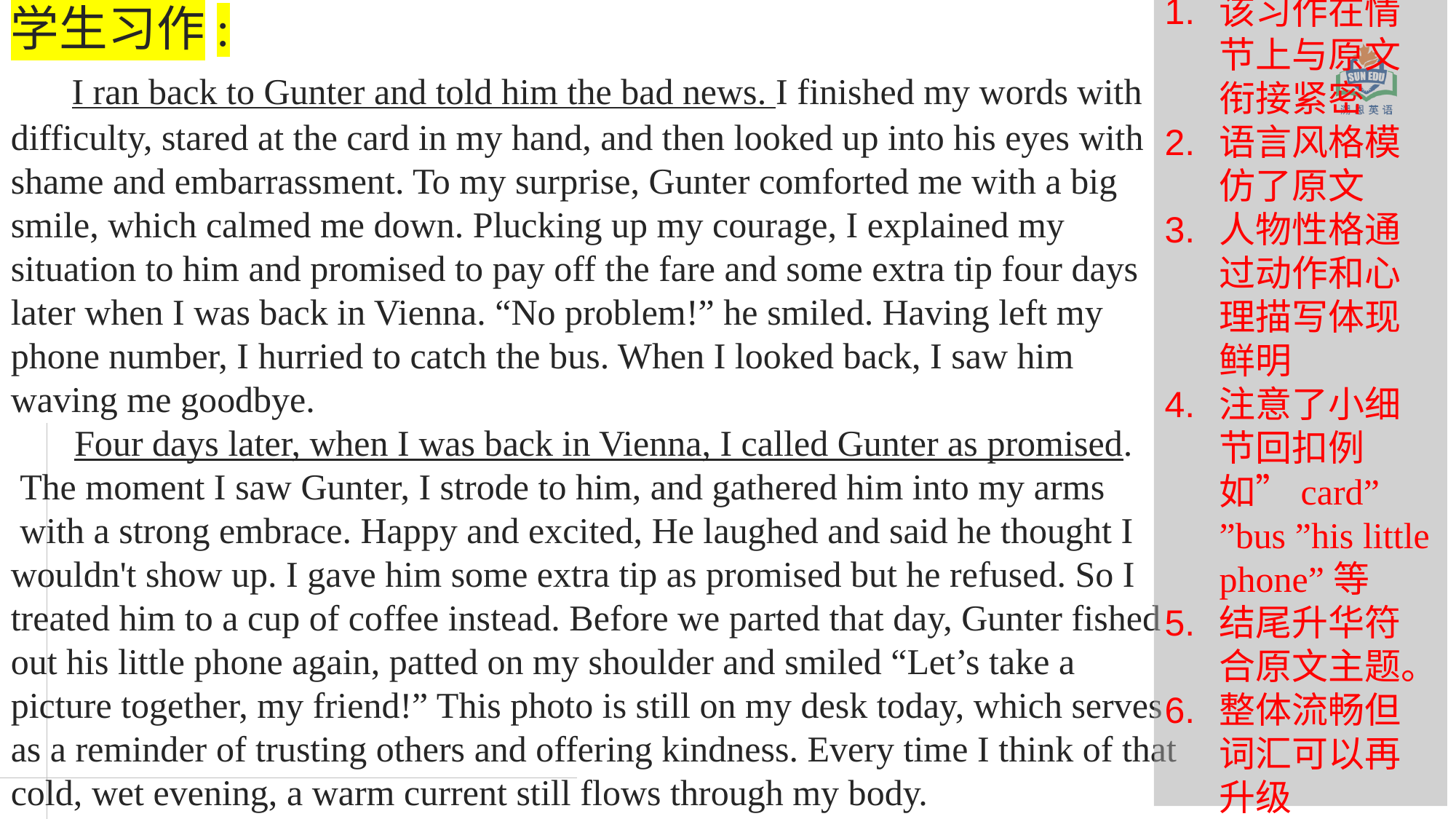

学生习作:
     I ran back to Gunter and told him the bad news. I finished my words with difficulty, stared at the card in my hand, and then looked up into his eyes with shame and embarrassment. To my surprise, Gunter comforted me with a big smile, which calmed me down. Plucking up my courage, I explained my situation to him and promised to pay off the fare and some extra tip four days later when I was back in Vienna. “No problem!” he smiled. Having left my phone number, I hurried to catch the bus. When I looked back, I saw him waving me goodbye.
       Four days later, when I was back in Vienna, I called Gunter as promised.
 The moment I saw Gunter, I strode to him, and gathered him into my arms
 with a strong embrace. Happy and excited, He laughed and said he thought I wouldn't show up. I gave him some extra tip as promised but he refused. So I treated him to a cup of coffee instead. Before we parted that day, Gunter fished out his little phone again, patted on my shoulder and smiled “Let’s take a picture together, my friend!” This photo is still on my desk today, which serves as a reminder of trusting others and offering kindness. Every time I think of that cold, wet evening, a warm current still flows through my body.

该习作在情节上与原文衔接紧密
语言风格模仿了原文
人物性格通过动作和心理描写体现鲜明
注意了小细节回扣例如”card” ”bus ”his little phone”等
结尾升华符合原文主题。
整体流畅但词汇可以再升级